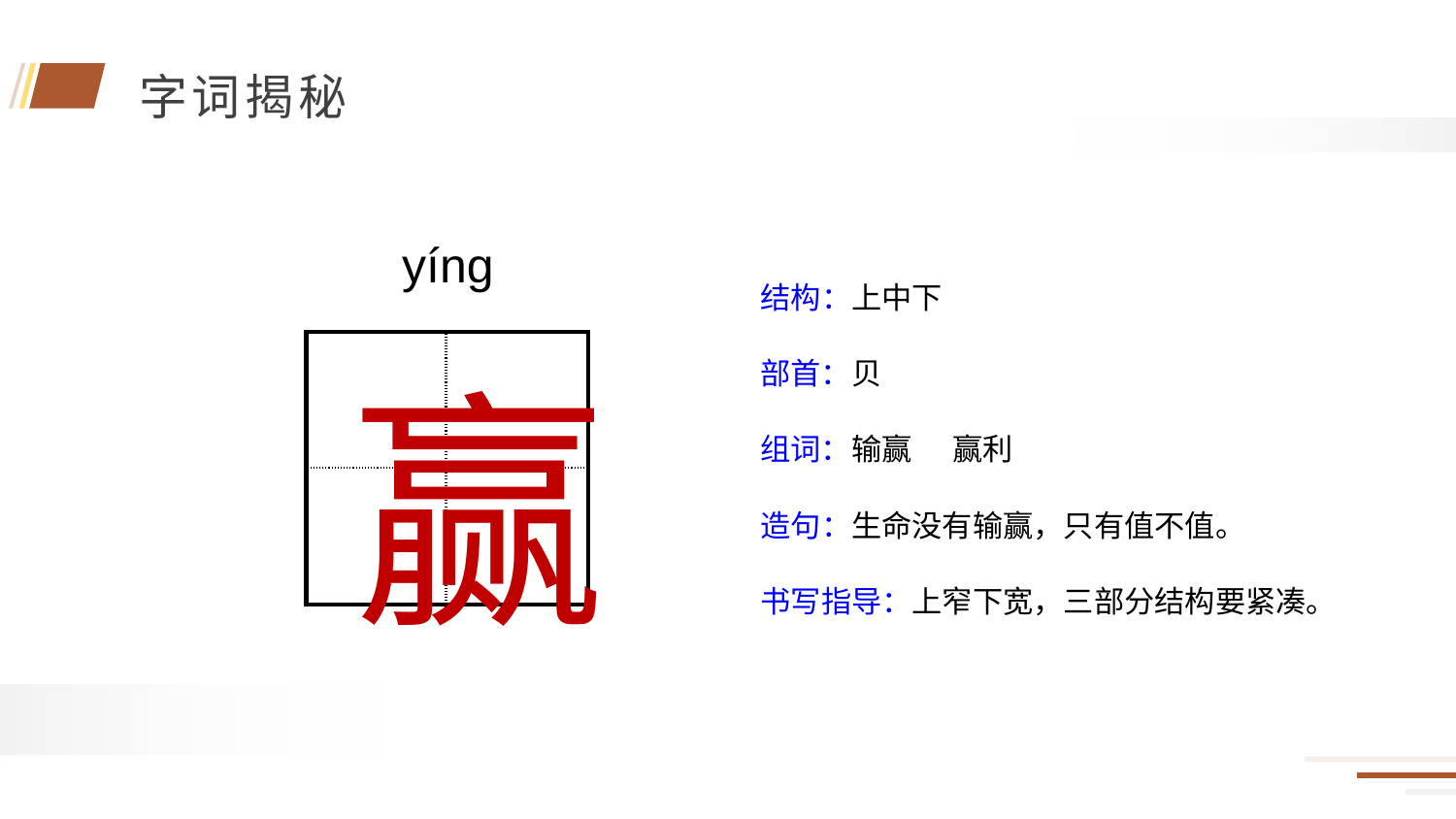

yíng
结构：上中下
部首：贝
|  |  |
| --- | --- |
|  |  |
赢
组词：输赢      赢利

造句：生命没有输赢，只有值不值。
书写指导：上窄下宽，三部分结构要紧凑。